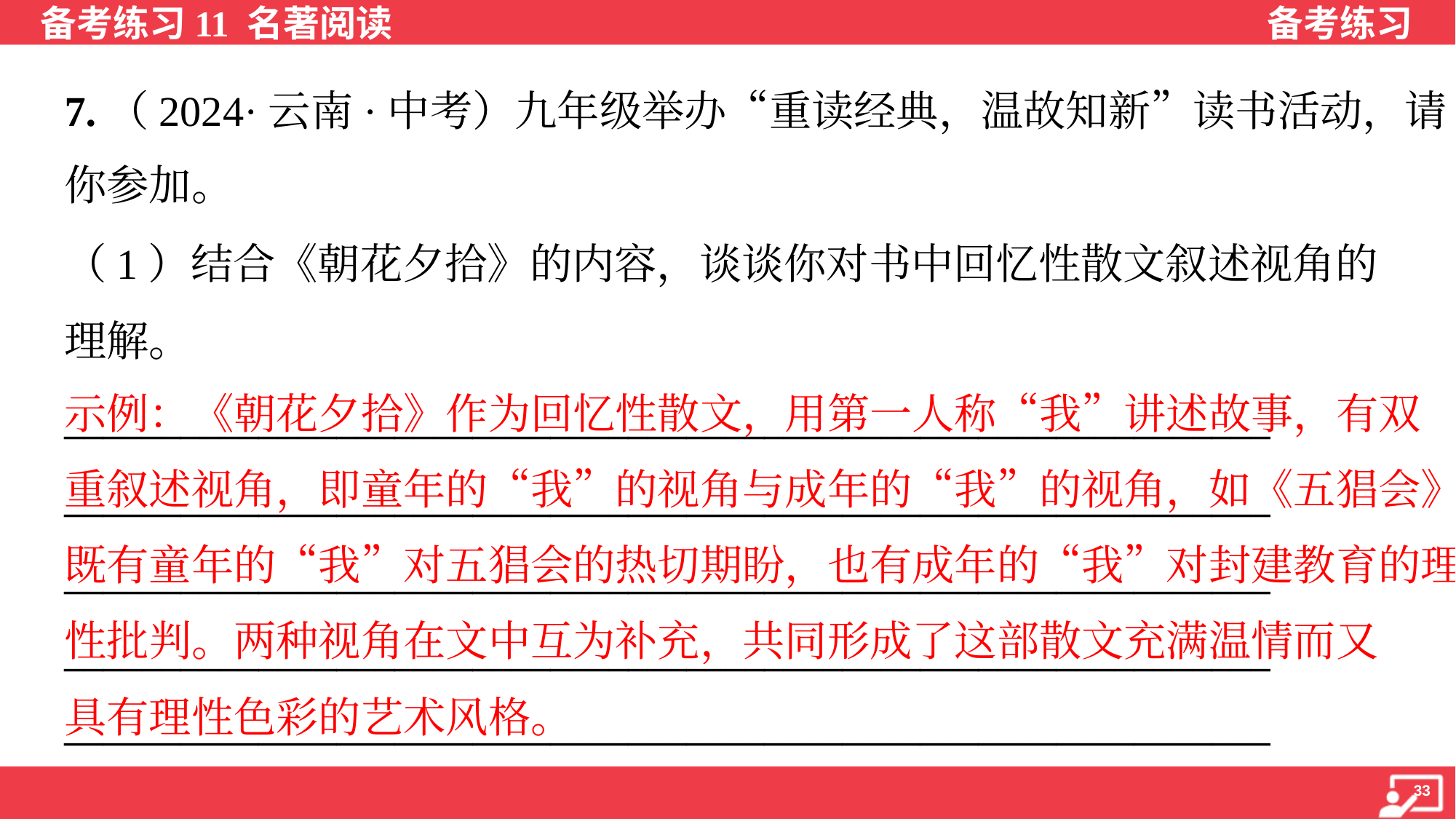

7.（2024·云南·中考）九年级举办“重读经典，温故知新”读书活动，请
你参加。
（1）结合《朝花夕拾》的内容，谈谈你对书中回忆性散文叙述视角的
理解。
______________________________________________________________
______________________________________________________________
______________________________________________________________
______________________________________________________________
______________________________________________________________
示例：《朝花夕拾》作为回忆性散文，用第一人称“我”讲述故事，有双
重叙述视角，即童年的“我”的视角与成年的“我”的视角，如《五猖会》
既有童年的“我”对五猖会的热切期盼，也有成年的“我”对封建教育的理
性批判。两种视角在文中互为补充，共同形成了这部散文充满温情而又
具有理性色彩的艺术风格。